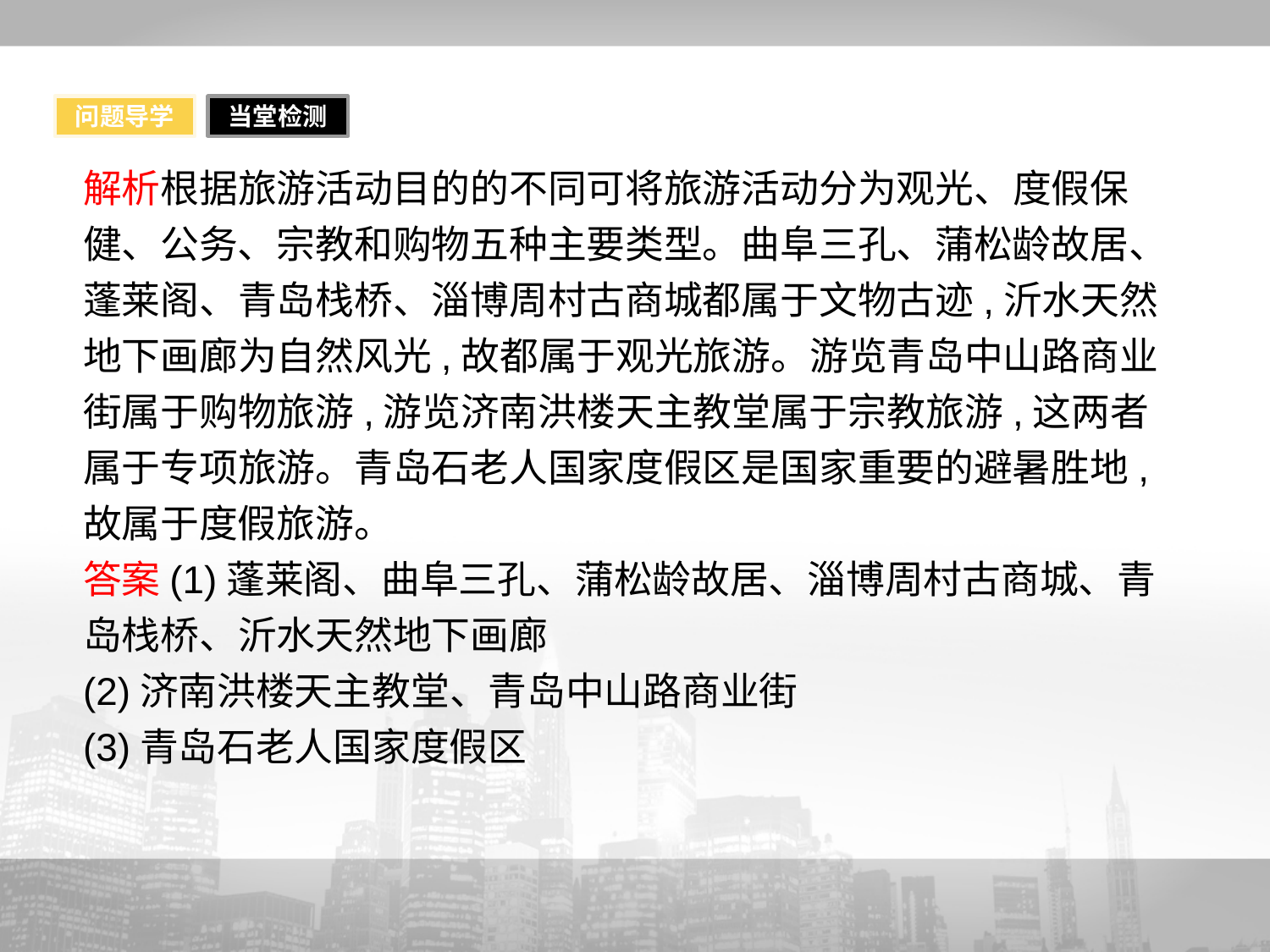

问题导学
当堂检测
解析根据旅游活动目的的不同可将旅游活动分为观光、度假保健、公务、宗教和购物五种主要类型。曲阜三孔、蒲松龄故居、蓬莱阁、青岛栈桥、淄博周村古商城都属于文物古迹,沂水天然地下画廊为自然风光,故都属于观光旅游。游览青岛中山路商业街属于购物旅游,游览济南洪楼天主教堂属于宗教旅游,这两者属于专项旅游。青岛石老人国家度假区是国家重要的避暑胜地,故属于度假旅游。
答案(1)蓬莱阁、曲阜三孔、蒲松龄故居、淄博周村古商城、青岛栈桥、沂水天然地下画廊
(2)济南洪楼天主教堂、青岛中山路商业街
(3)青岛石老人国家度假区